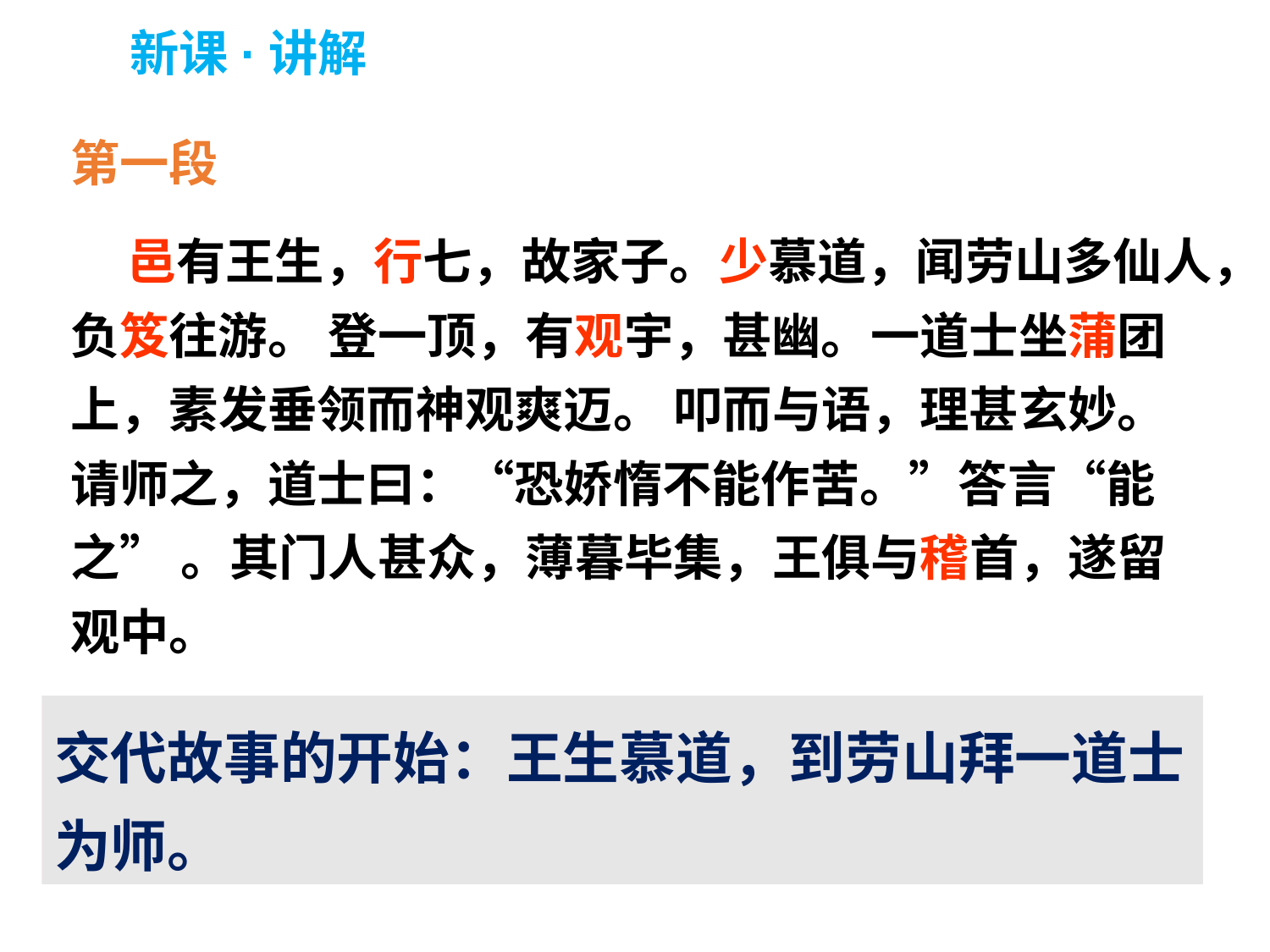

新课·讲解

第一段
    邑有王生，行七，故家子。少慕道，闻劳山多仙人，负笈往游。 登一顶，有观宇，甚幽。一道士坐蒲团上，素发垂领而神观爽迈。 叩而与语，理甚玄妙。请师之，道士曰：“恐娇惰不能作苦。”答言“能之” 。其门人甚众，薄暮毕集，王俱与稽首，遂留观中。
交代故事的开始：王生慕道，到劳山拜一道士为师。